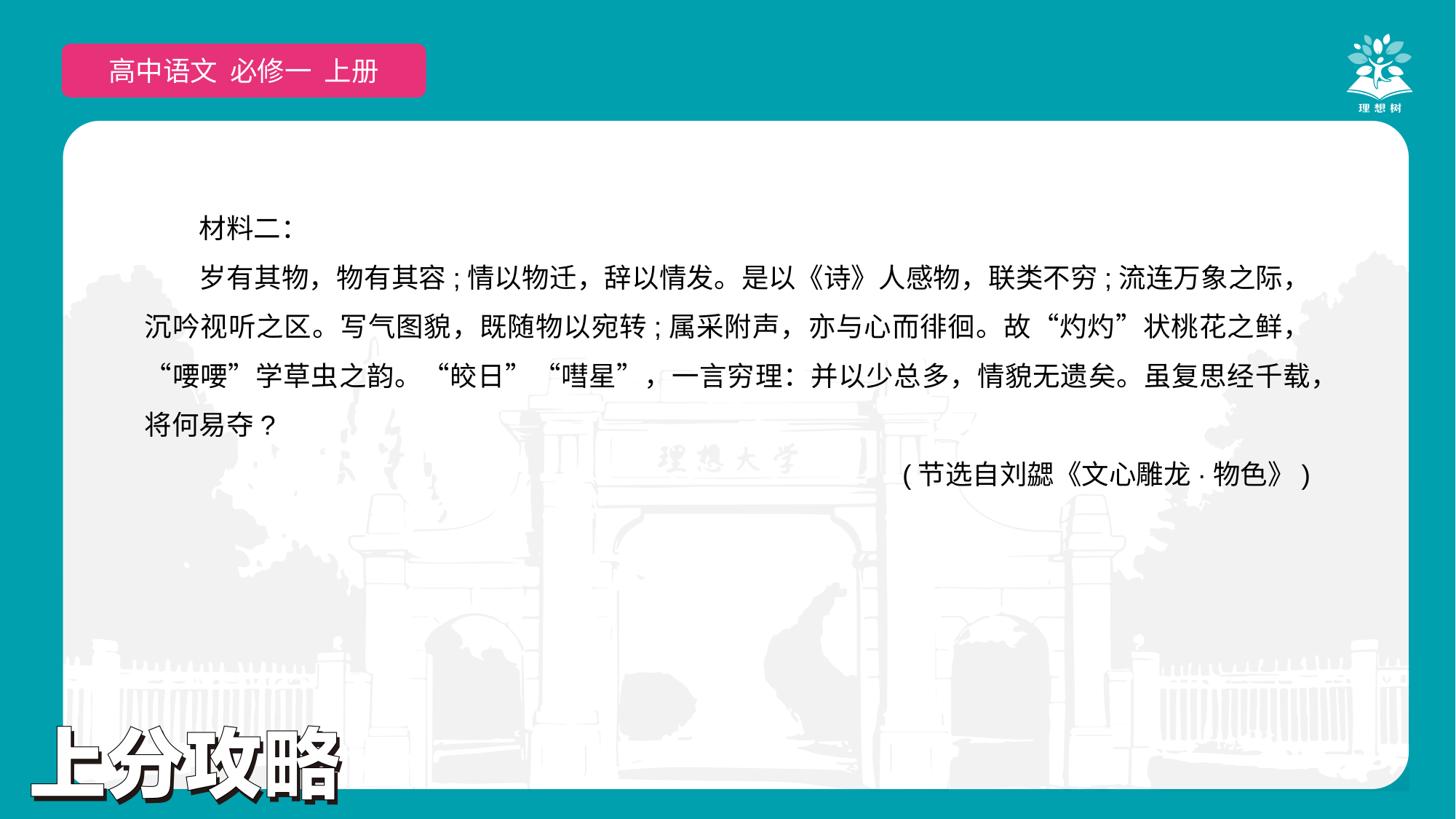

高中语文  必修一  上册
材料二：
岁有其物，物有其容;情以物迁，辞以情发。是以《诗》人感物，联类不穷;流连万象之际，沉吟视听之区。写气图貌，既随物以宛转;属采附声，亦与心而徘徊。故“灼灼”状桃花之鲜，“喓喓”学草虫之韵。“皎日”“嘒星”，一言穷理：并以少总多，情貌无遗矣。虽复思经千载，将何易夺?
(节选自刘勰《文心雕龙·物色》)